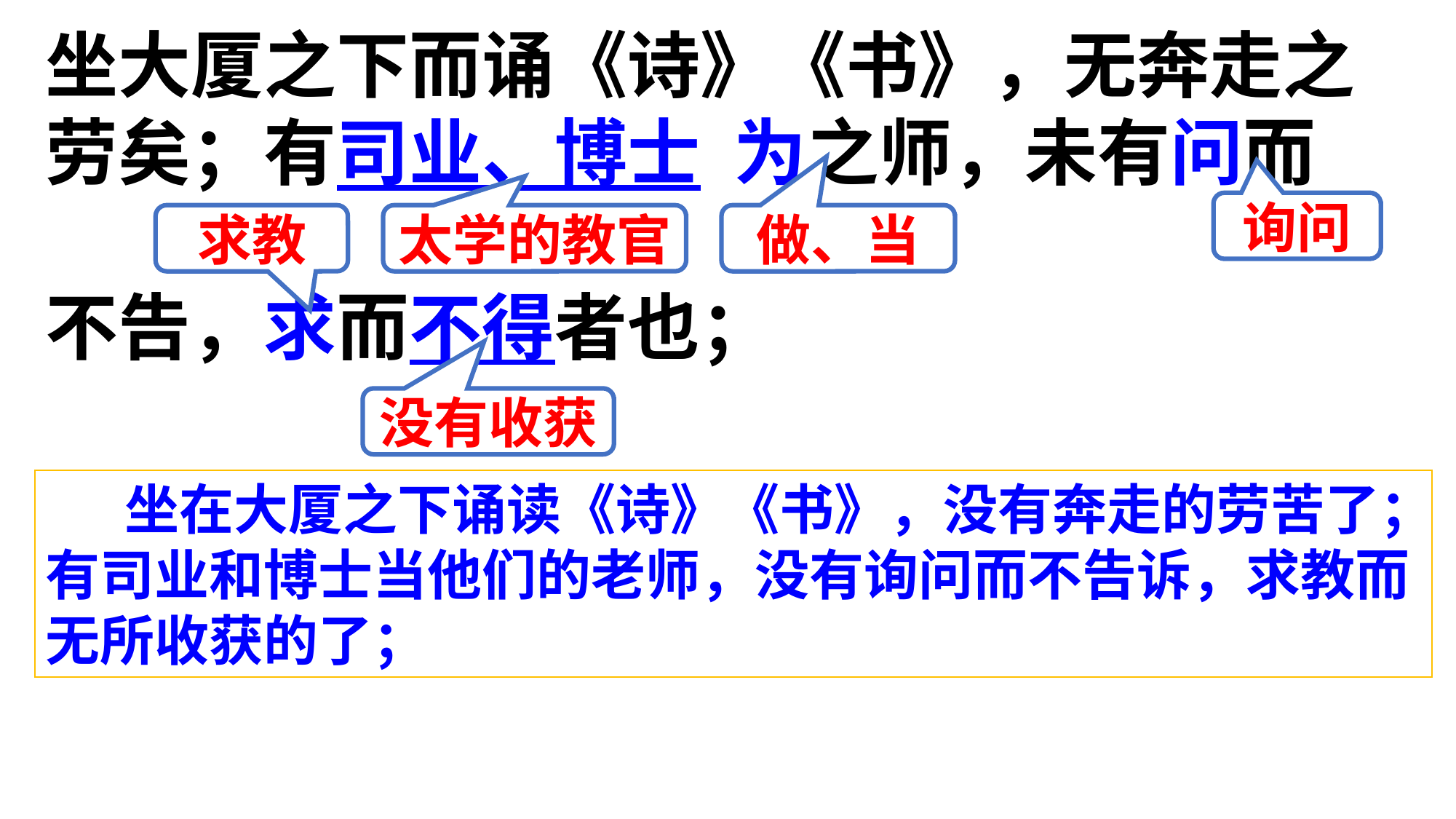

坐大厦之下而诵《诗》《书》，无奔走之劳矣；有司业、博士  为之师，未有问而

不告，求而不得者也；

询问
求教
太学的教官
做、当
没有收获
       坐在大厦之下诵读《诗》《书》，没有奔走的劳苦了；有司业和博士当他们的老师，没有询问而不告诉，求教而无所收获的了；